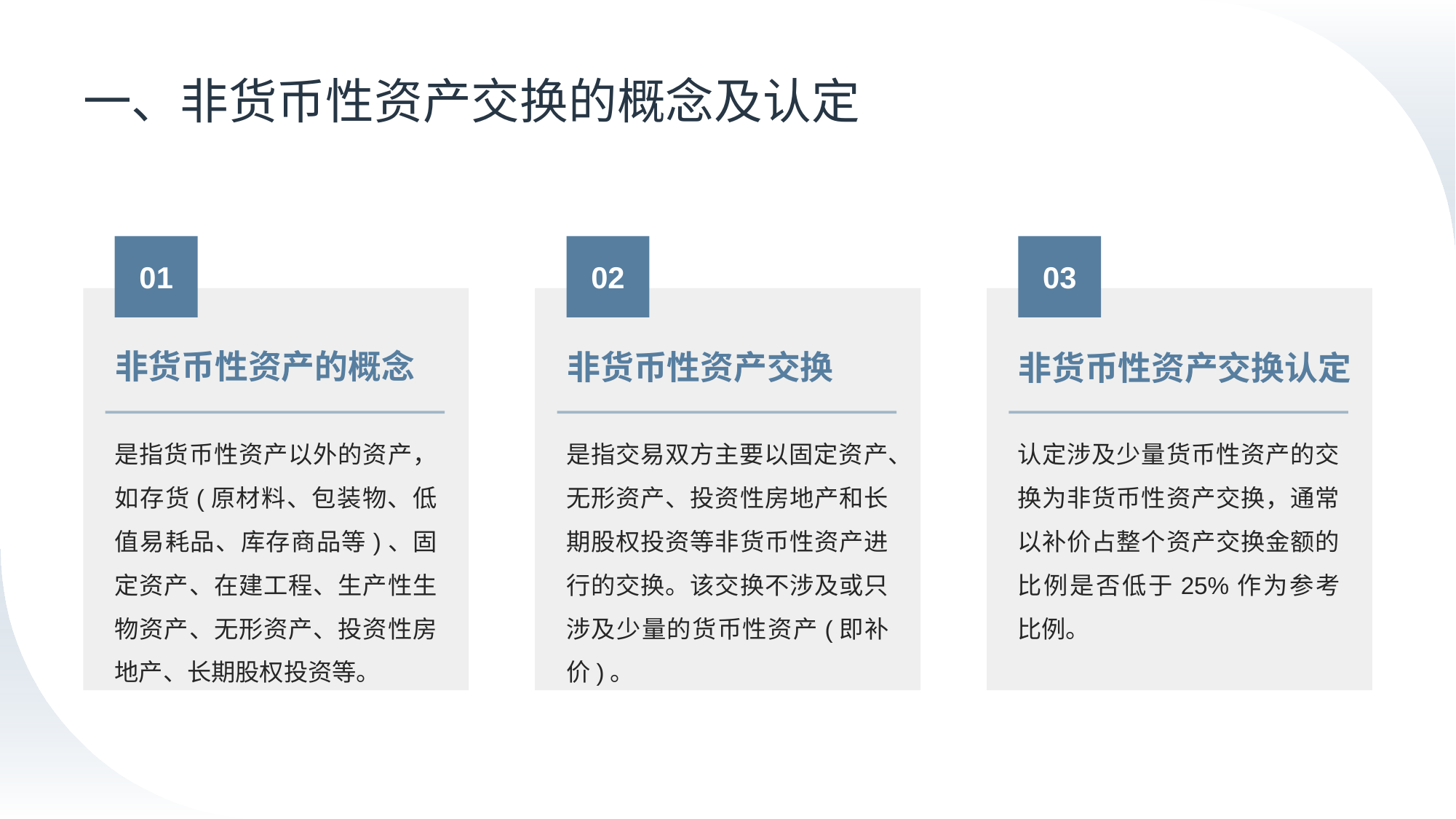

# 一、非货币性资产交换的概念及认定
01
02
03

非货币性资产的概念
非货币性资产交换
非货币性资产交换认定
是指货币性资产以外的资产，如存货(原材料、包装物、低值易耗品、库存商品等)、固定资产、在建工程、生产性生物资产、无形资产、投资性房地产、长期股权投资等。
是指交易双方主要以固定资产、无形资产、投资性房地产和长期股权投资等非货币性资产进行的交换。该交换不涉及或只涉及少量的货币性资产(即补价)。
认定涉及少量货币性资产的交换为非货币性资产交换，通常以补价占整个资产交换金额的比例是否低于25%作为参考比例。